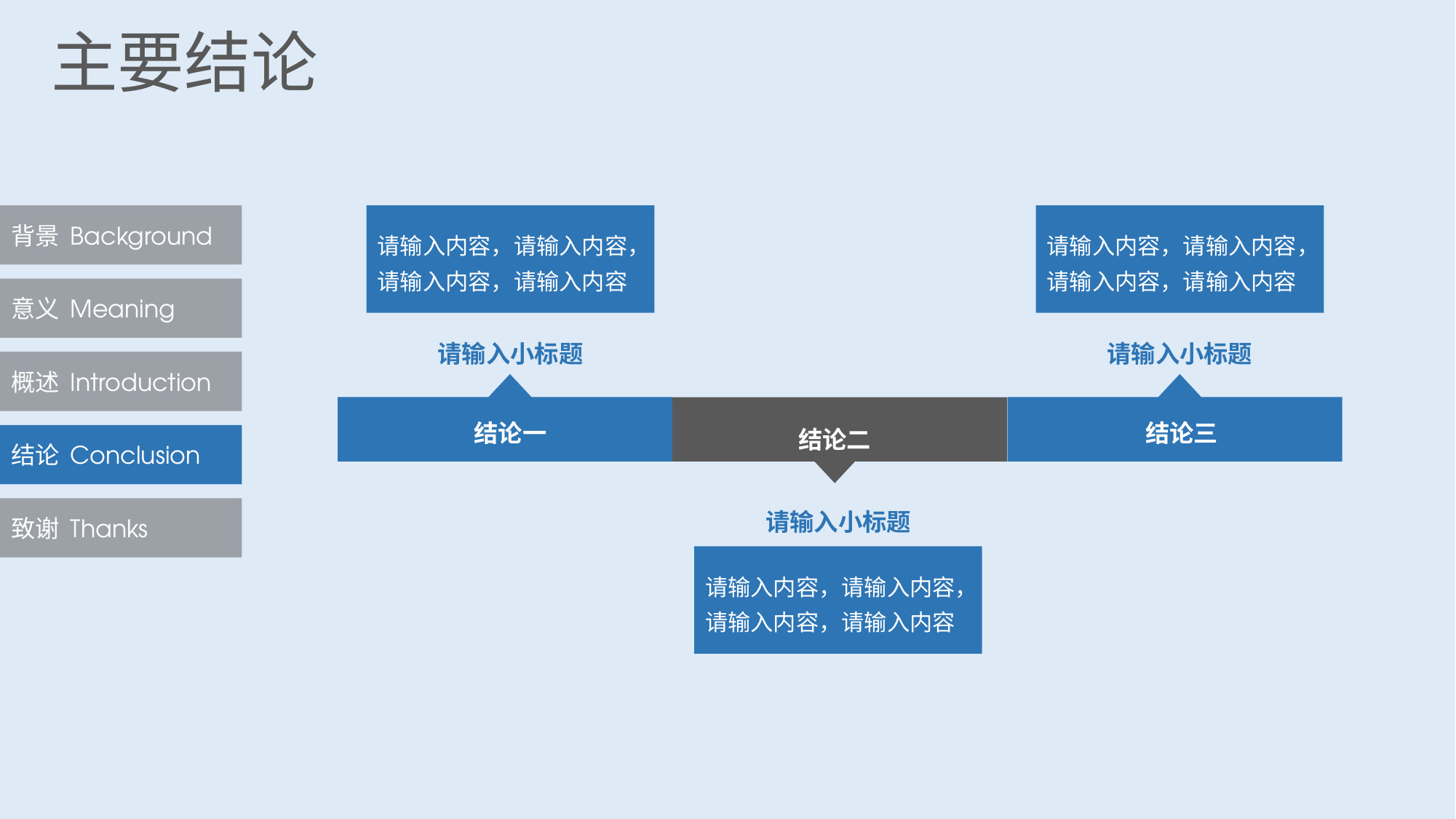

主要结论
背景 Background
请输入内容，请输入内容，请输入内容，请输入内容
请输入内容，请输入内容，请输入内容，请输入内容
意义 Meaning
请输入小标题
请输入小标题
概述 Introduction

结论一
结论三
结论二
结论 Conclusion
请输入小标题
致谢 Thanks
请输入内容，请输入内容，请输入内容，请输入内容